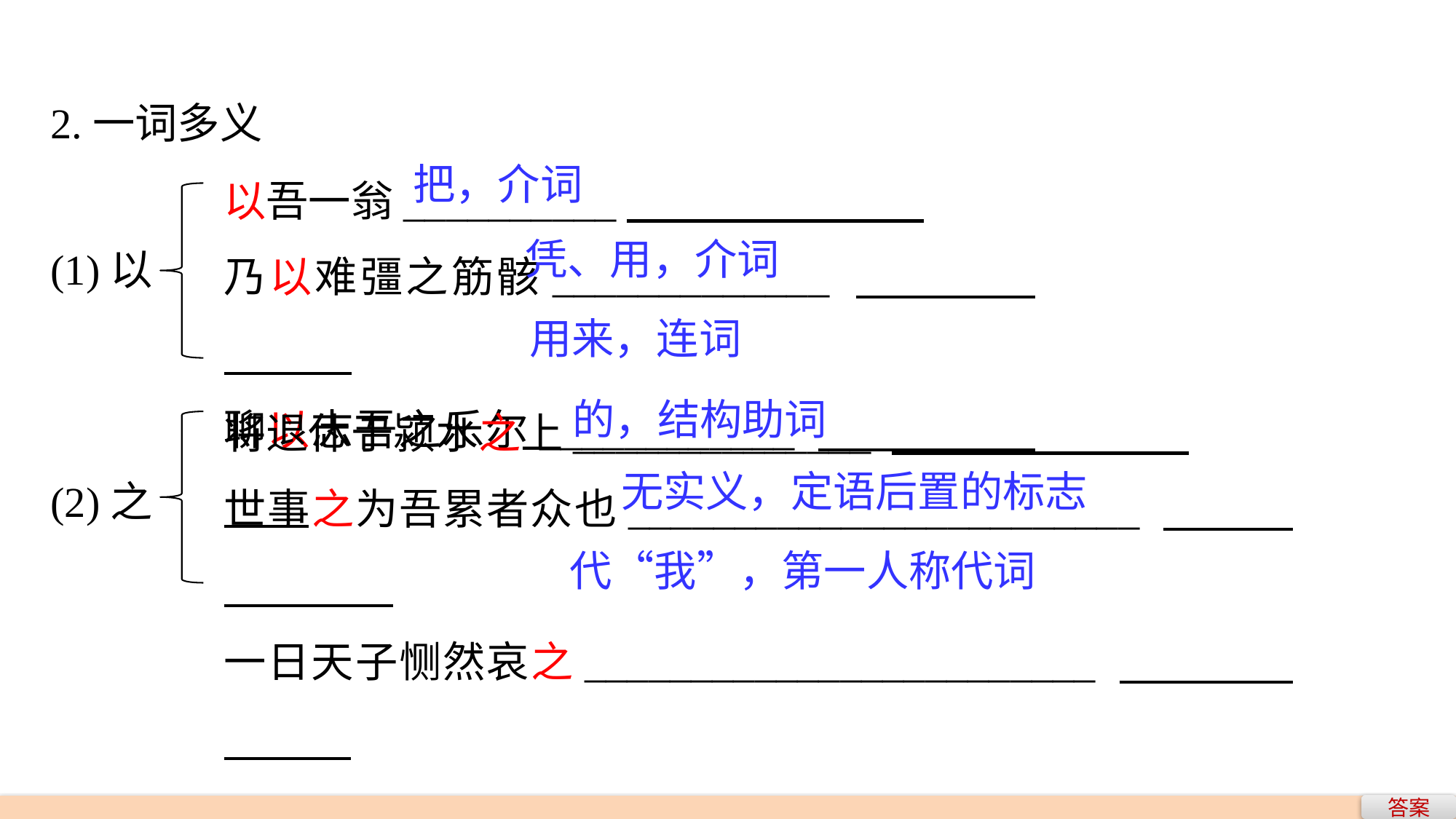

2.一词多义
以吾一翁__________
乃以难彊之筋骸_____________
聊以志吾之乐尔____________
把，介词

(1)以
凭、用，介词
用来，连词
将退休于颍水之上______________
世事之为吾累者众也________________________
一日天子恻然哀之________________________
的，结构助词

(2)之
无实义，定语后置的标志
代“我”，第一人称代词
答案